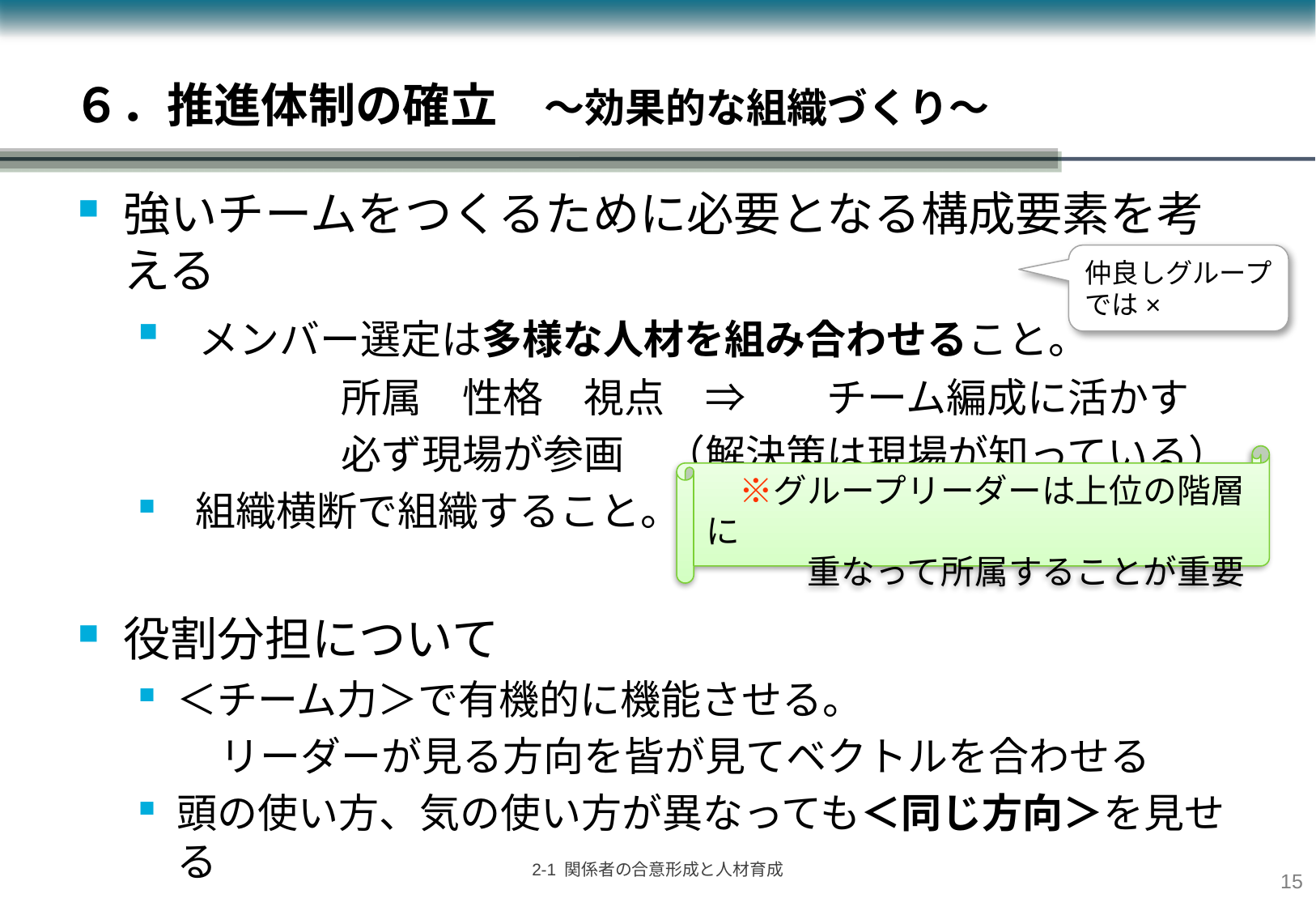

# ６．推進体制の確立　～効果的な組織づくり～
強いチームをつくるために必要となる構成要素を考える
 メンバー選定は多様な人材を組み合わせること。
　　　　　所属　性格　視点　⇒　　チーム編成に活かす
　　　　　必ず現場が参画　（解決策は現場が知っている）
 組織横断で組織すること。

役割分担について
＜チーム力＞で有機的に機能させる。
　　リーダーが見る方向を皆が見てベクトルを合わせる
頭の使い方、気の使い方が異なっても＜同じ方向＞を見せる

仲良しグループ
では×
　※グループリーダーは上位の階層に
　　　重なって所属することが重要
15
2-1 関係者の合意形成と人材育成